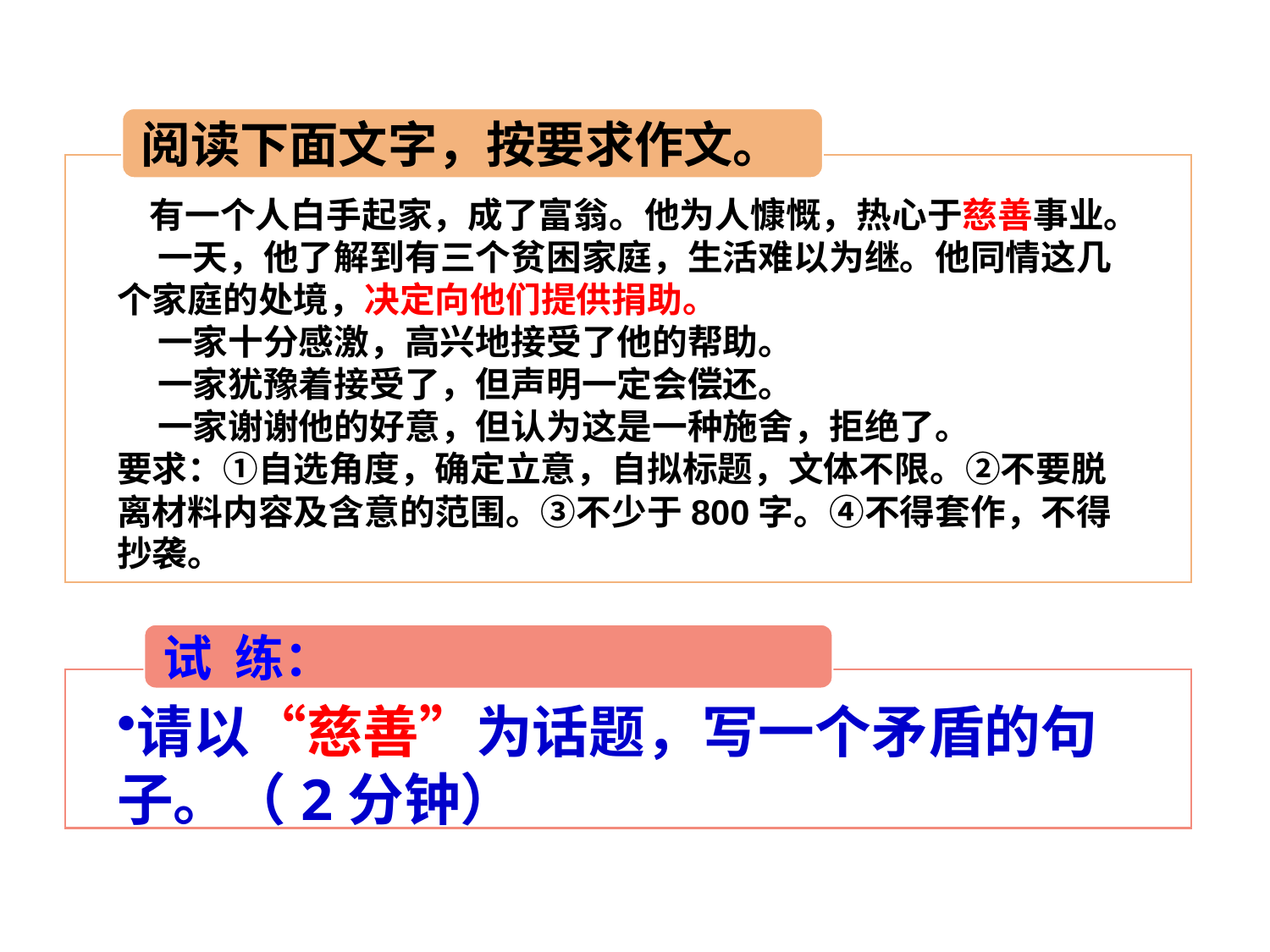

阅读下面文字，按要求作文。
   有一个人白手起家，成了富翁。他为人慷慨，热心于慈善事业。
    一天，他了解到有三个贫困家庭，生活难以为继。他同情这几个家庭的处境，决定向他们提供捐助。
    一家十分感激，高兴地接受了他的帮助。
    一家犹豫着接受了，但声明一定会偿还。
    一家谢谢他的好意，但认为这是一种施舍，拒绝了。
要求：①自选角度，确定立意，自拟标题，文体不限。②不要脱离材料内容及含意的范围。③不少于800字。④不得套作，不得抄袭。
试  练：
请以“慈善”为话题，写一个矛盾的句子。（2分钟）